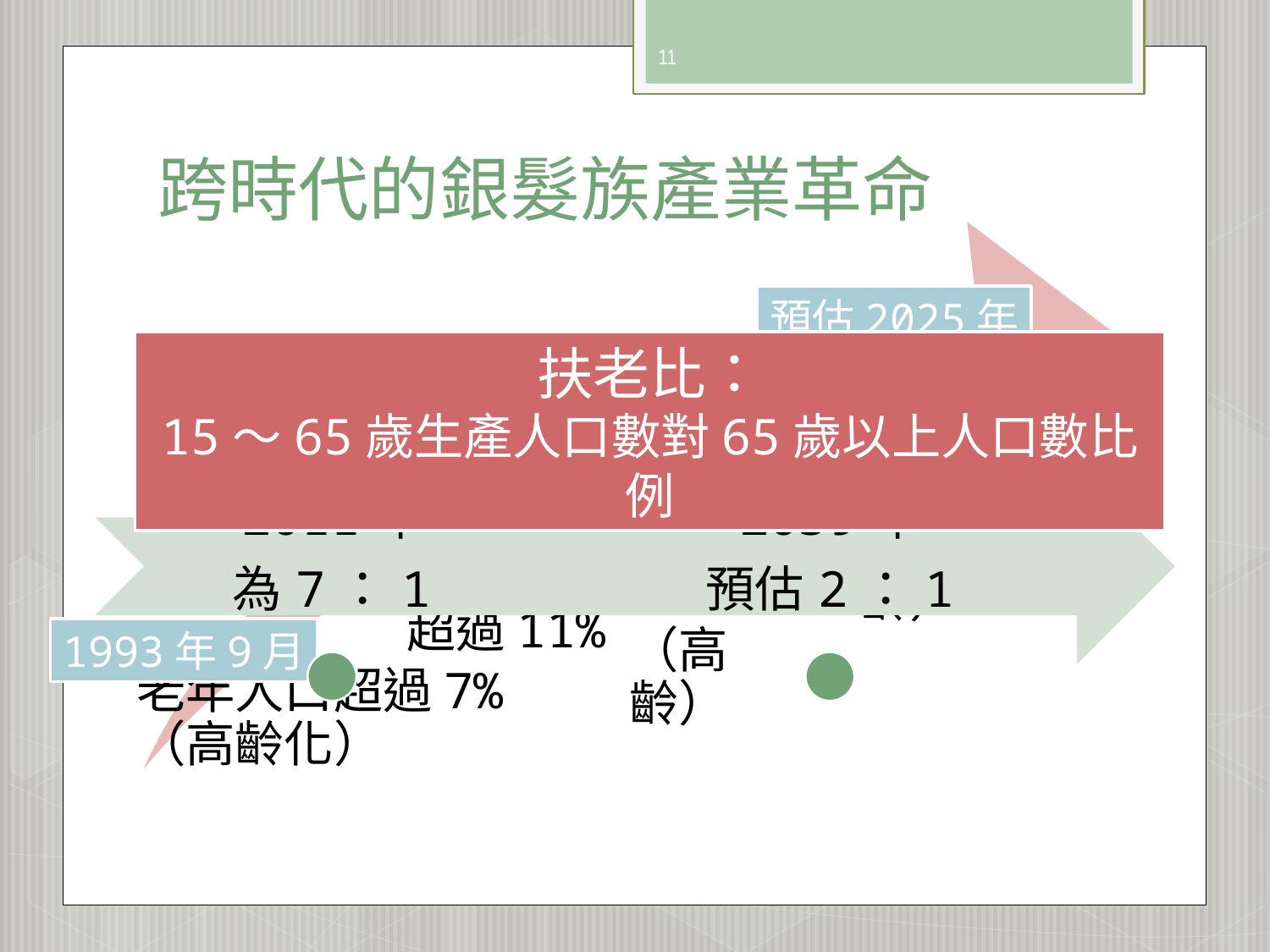

11
# 跨時代的銀髮族產業革命

老年人口超過7%（高齡化）
老年人口超過11%
老年人口超過14%（高齡）
老年人口超過20%（超高齡）
預估2025年
預估2017年
2011年6月
1993年9月
2011年
為7：1
扶老比：
15～65歲生產人口數對65歲以上人口數比例